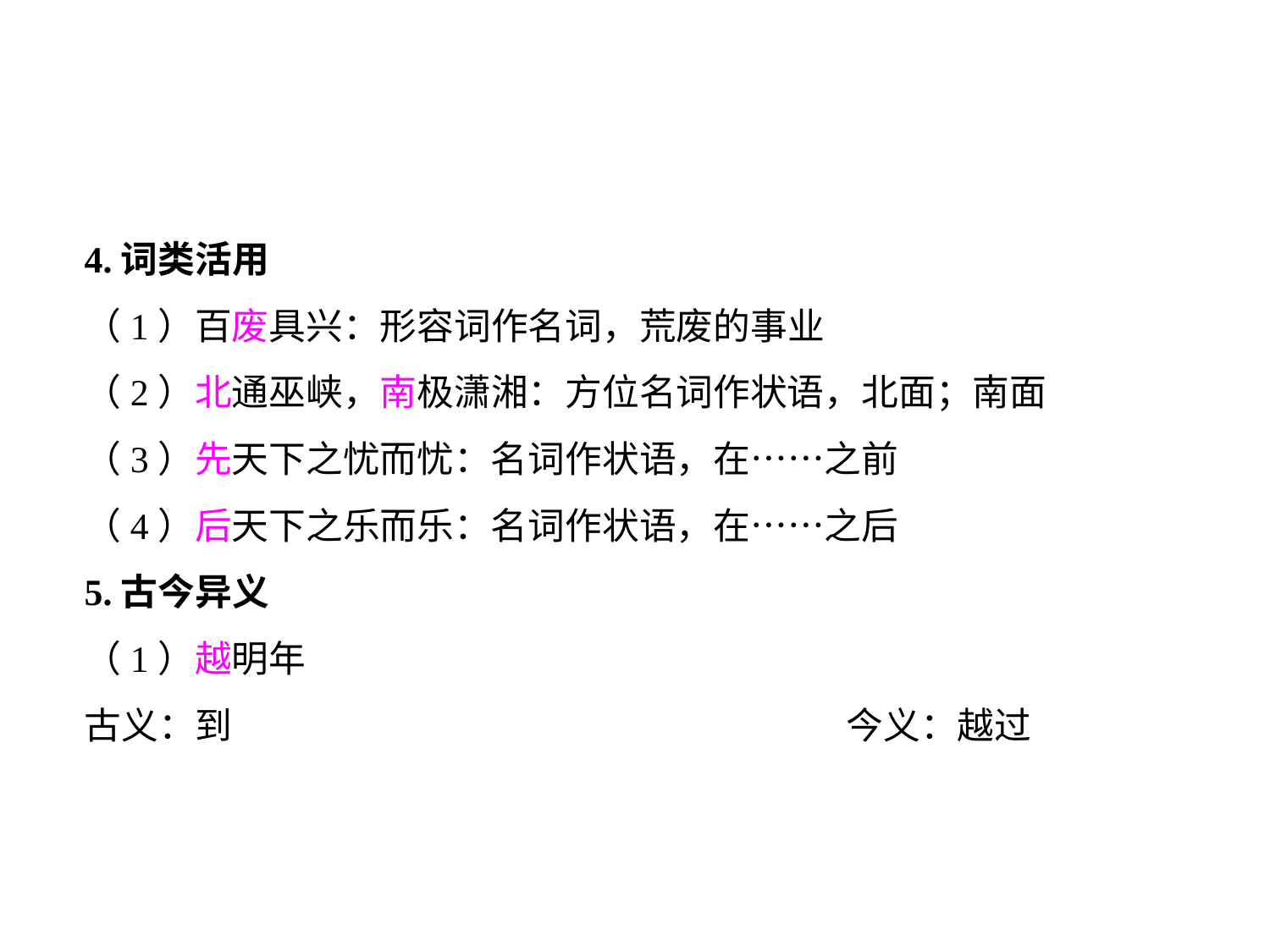

4.词类活用
（1）百废具兴：形容词作名词，荒废的事业
（2）北通巫峡，南极潇湘：方位名词作状语，北面；南面
（3）先天下之忧而忧：名词作状语，在……之前
（4）后天下之乐而乐：名词作状语，在……之后
5.古今异义
（1）越明年
古义：到					今义：越过